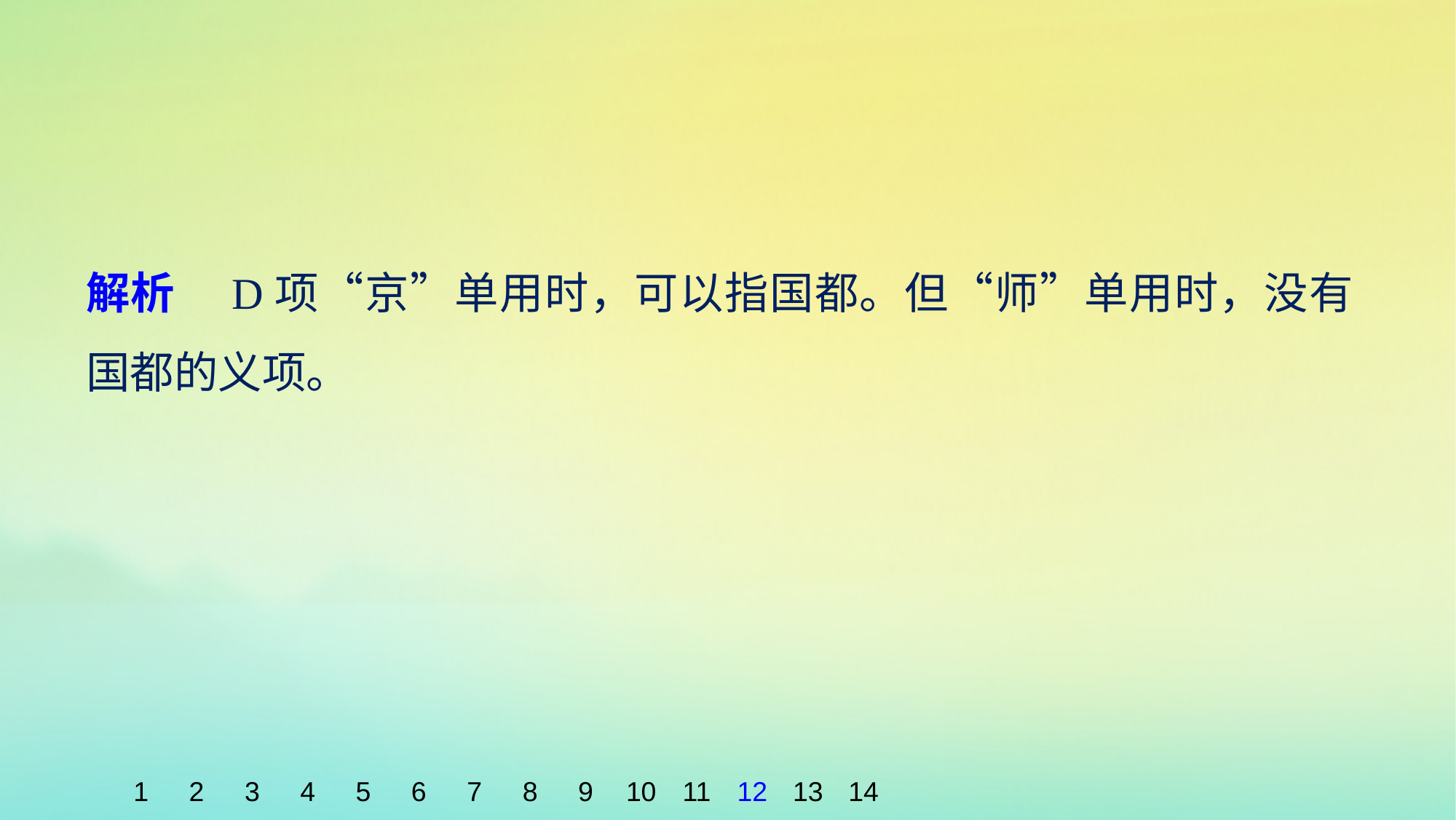

解析　D项“京”单用时，可以指国都。但“师”单用时，没有国都的义项。
1
2
3
4
5
6
7
8
9
10
11
12
13
14